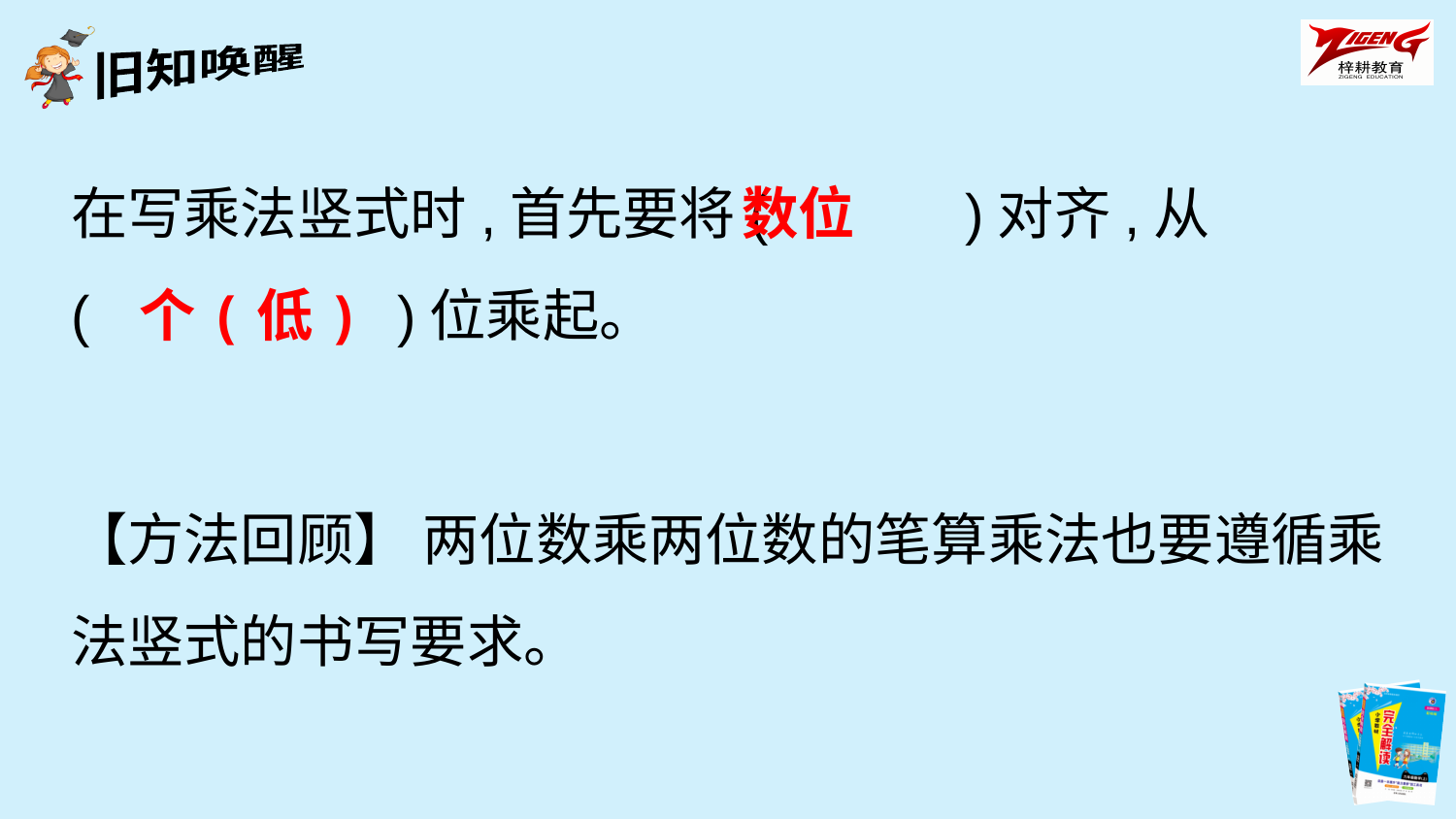

在写乘法竖式时,首先要将(　　　)对齐,从
(       　　　)位乘起。
数位
个(低)
【方法回顾】 两位数乘两位数的笔算乘法也要遵循乘法竖式的书写要求。